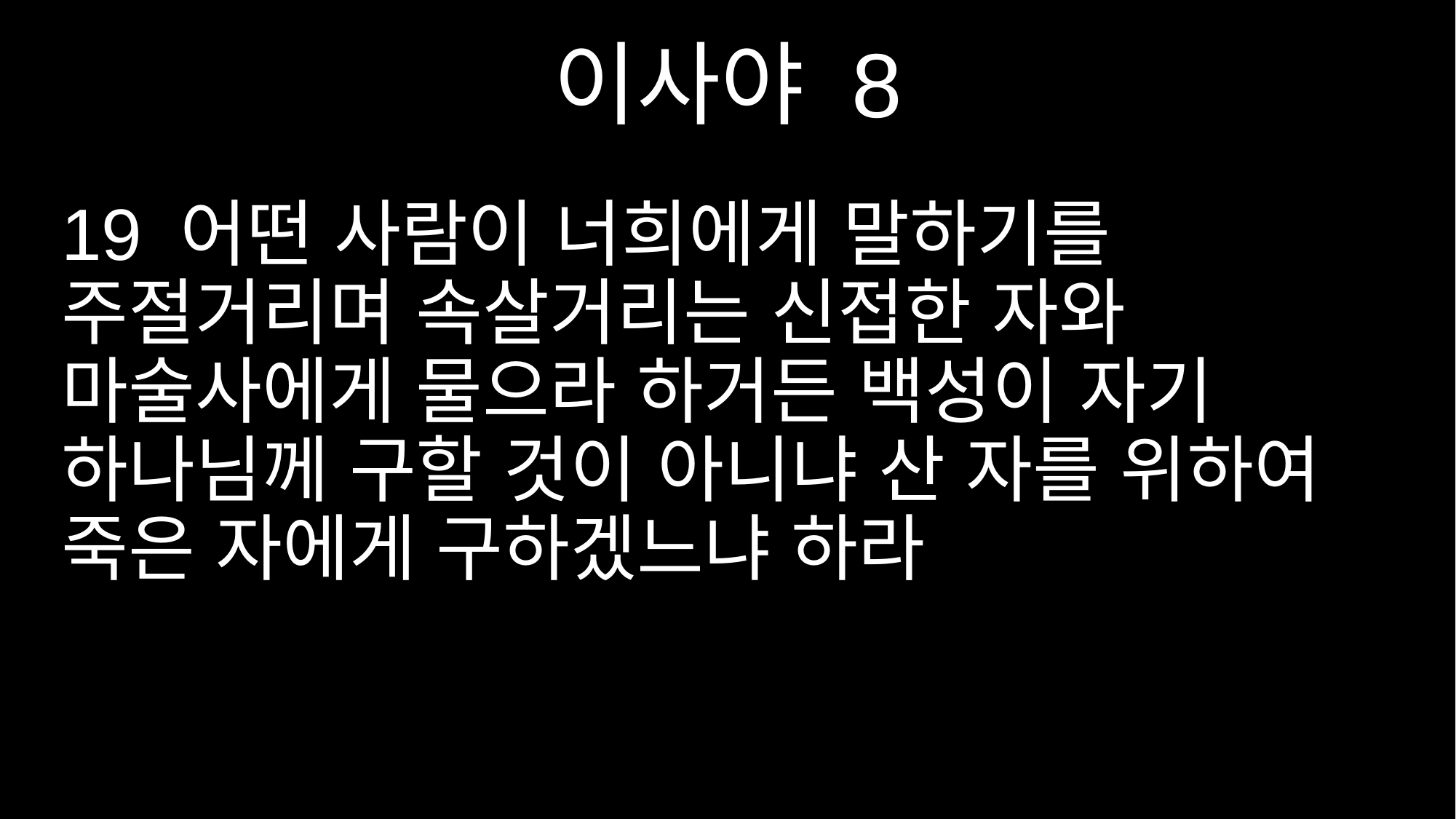

이사야 8
19 어떤 사람이 너희에게 말하기를 주절거리며 속살거리는 신접한 자와 마술사에게 물으라 하거든 백성이 자기 하나님께 구할 것이 아니냐 산 자를 위하여 죽은 자에게 구하겠느냐 하라